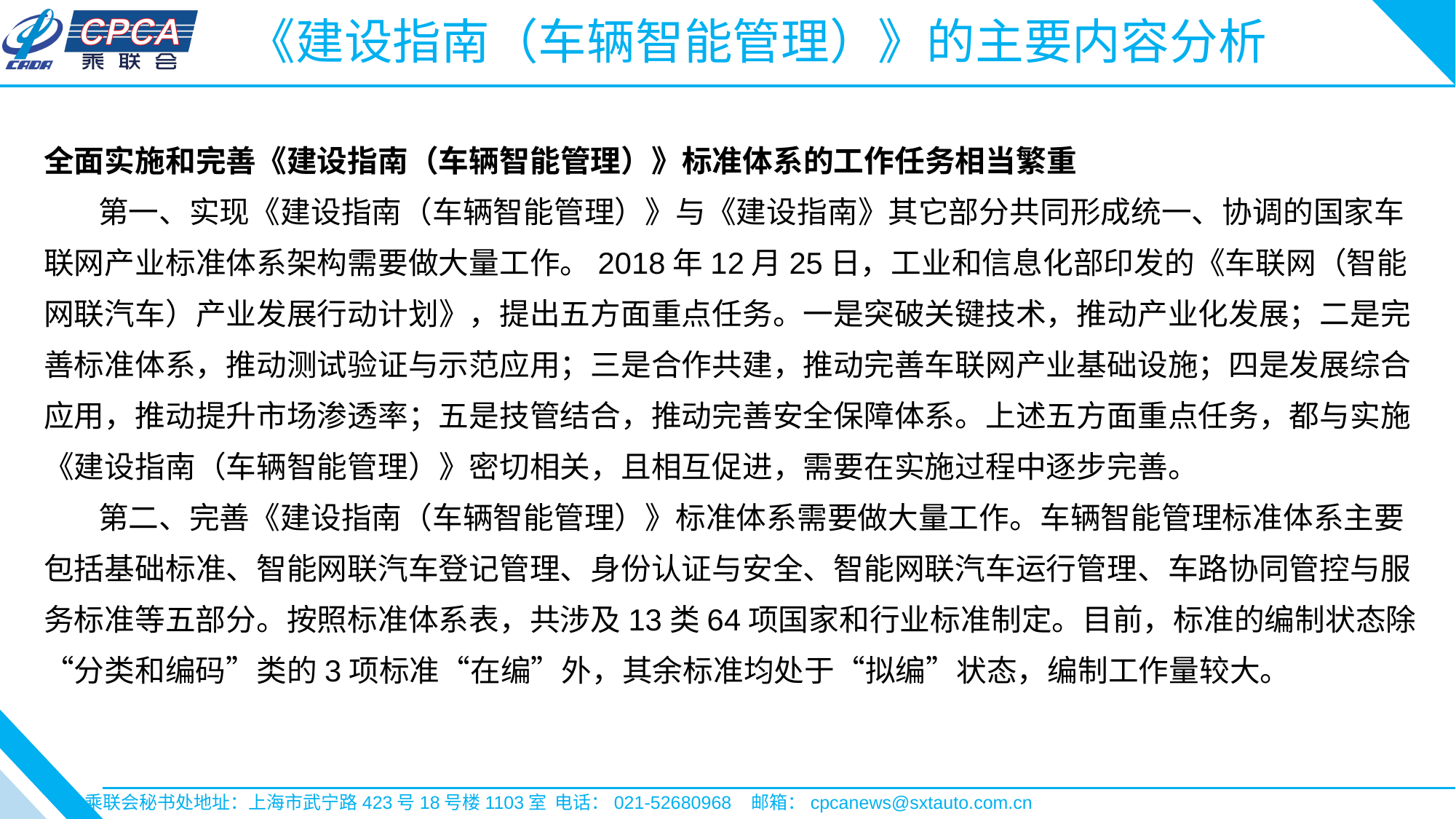

《建设指南（车辆智能管理）》的主要内容分析
全面实施和完善《建设指南（车辆智能管理）》标准体系的工作任务相当繁重
       第一、实现《建设指南（车辆智能管理）》与《建设指南》其它部分共同形成统一、协调的国家车联网产业标准体系架构需要做大量工作。2018年12月25日，工业和信息化部印发的《车联网（智能网联汽车）产业发展行动计划》，提出五方面重点任务。一是突破关键技术，推动产业化发展；二是完善标准体系，推动测试验证与示范应用；三是合作共建，推动完善车联网产业基础设施；四是发展综合应用，推动提升市场渗透率；五是技管结合，推动完善安全保障体系。上述五方面重点任务，都与实施《建设指南（车辆智能管理）》密切相关，且相互促进，需要在实施过程中逐步完善。
       第二、完善《建设指南（车辆智能管理）》标准体系需要做大量工作。车辆智能管理标准体系主要包括基础标准、智能网联汽车登记管理、身份认证与安全、智能网联汽车运行管理、车路协同管控与服务标准等五部分。按照标准体系表，共涉及13类64项国家和行业标准制定。目前，标准的编制状态除“分类和编码”类的3项标准“在编”外，其余标准均处于“拟编”状态，编制工作量较大。